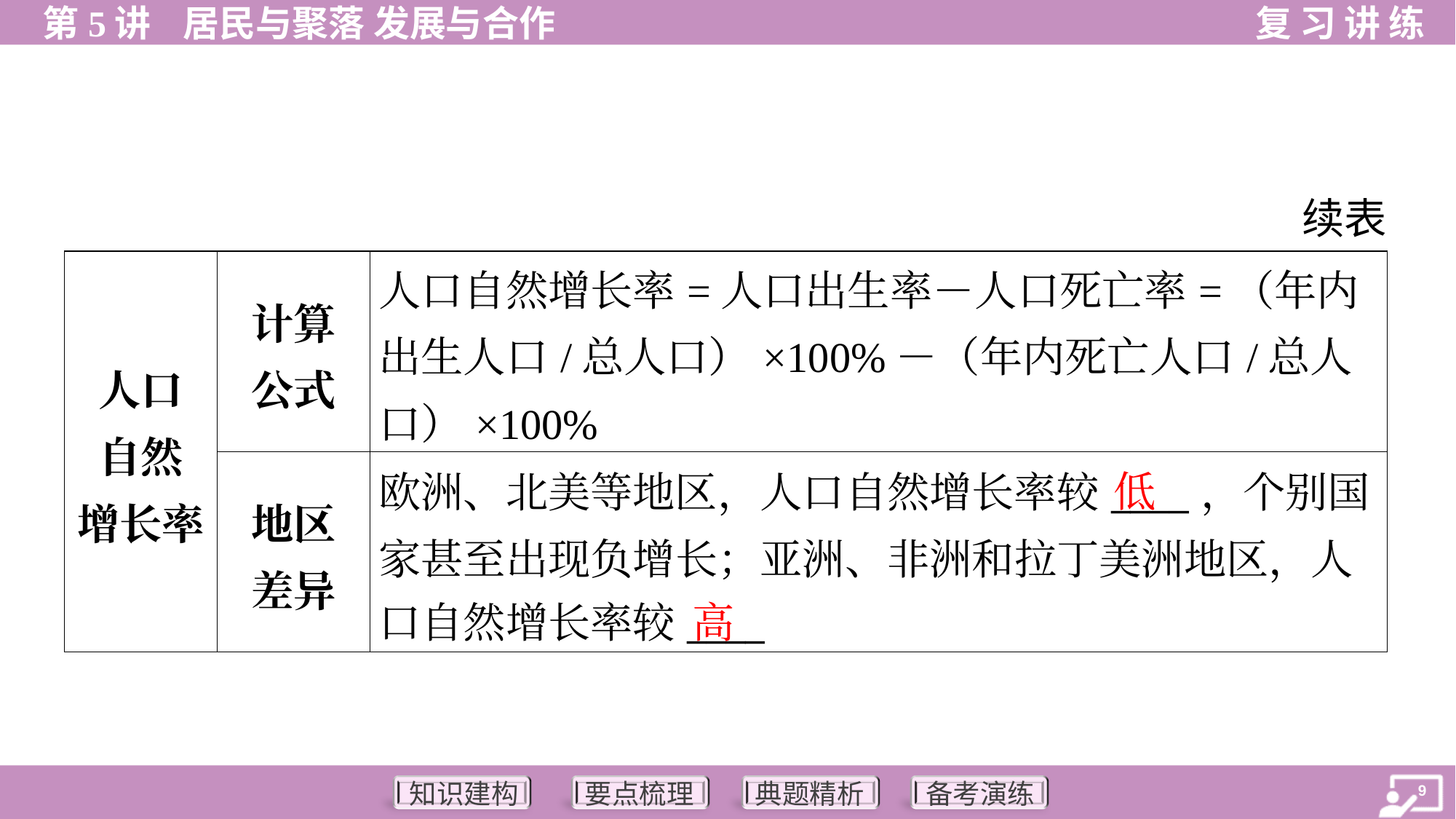

续表
| 人口 自然 增长率 | 计算 公式 | 人口自然增长率=人口出生率－人口死亡率=（年内出生人口/总人口）×100%－（年内死亡人口/总人口）×100% |
| --- | --- | --- |
|  | 地区 差异 | 欧洲、北美等地区，人口自然增长率较\_\_\_\_，个别国 家甚至出现负增长；亚洲、非洲和拉丁美洲地区，人 口自然增长率较\_\_\_\_ |
低
高